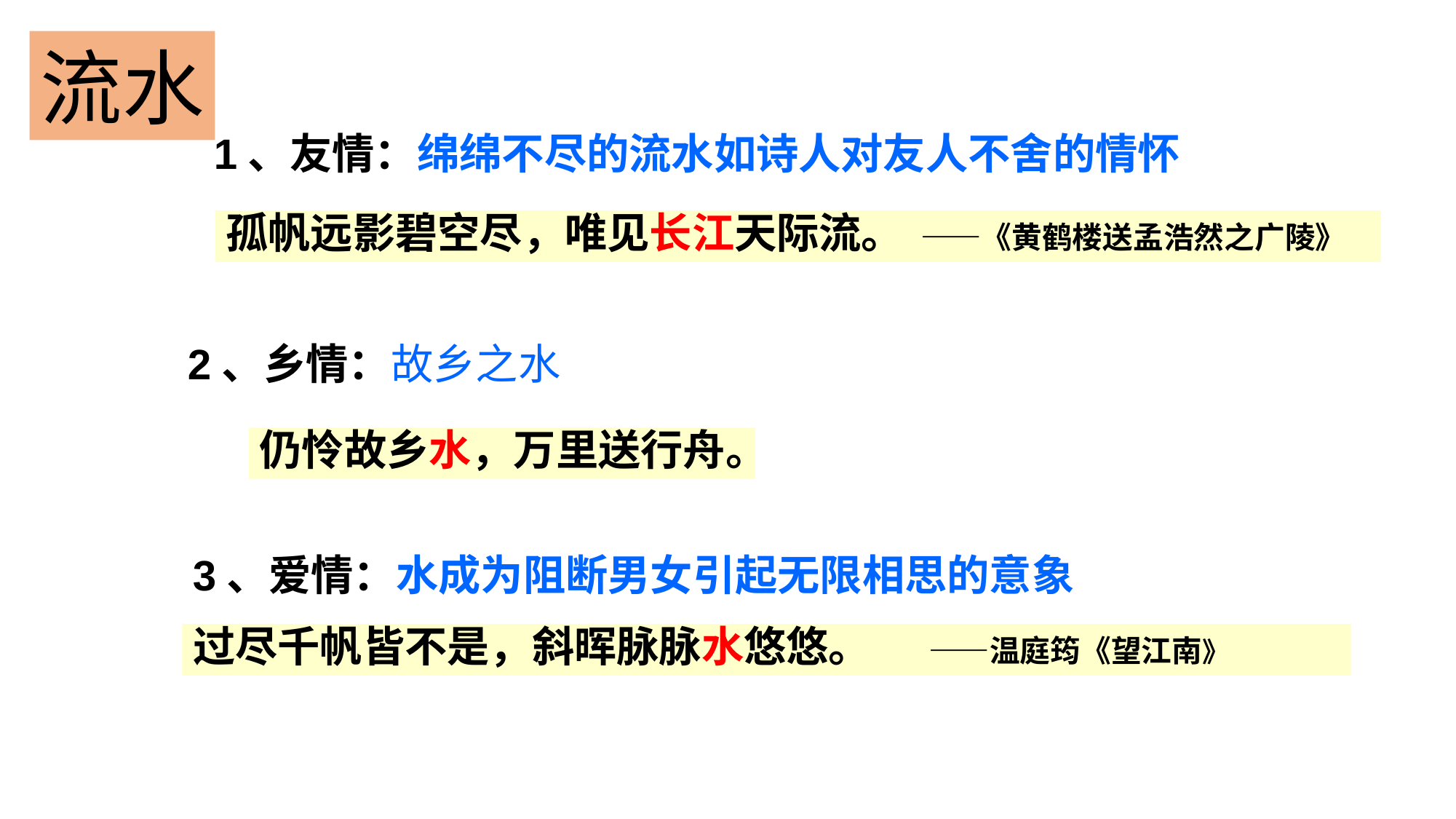

流水
1、友情：绵绵不尽的流水如诗人对友人不舍的情怀
孤帆远影碧空尽，唯见长江天际流。  ——《黄鹤楼送孟浩然之广陵》
2、乡情：故乡之水
仍怜故乡水，万里送行舟。
3、爱情：水成为阻断男女引起无限相思的意象
过尽千帆皆不是，斜晖脉脉水悠悠。      ——温庭筠《望江南》